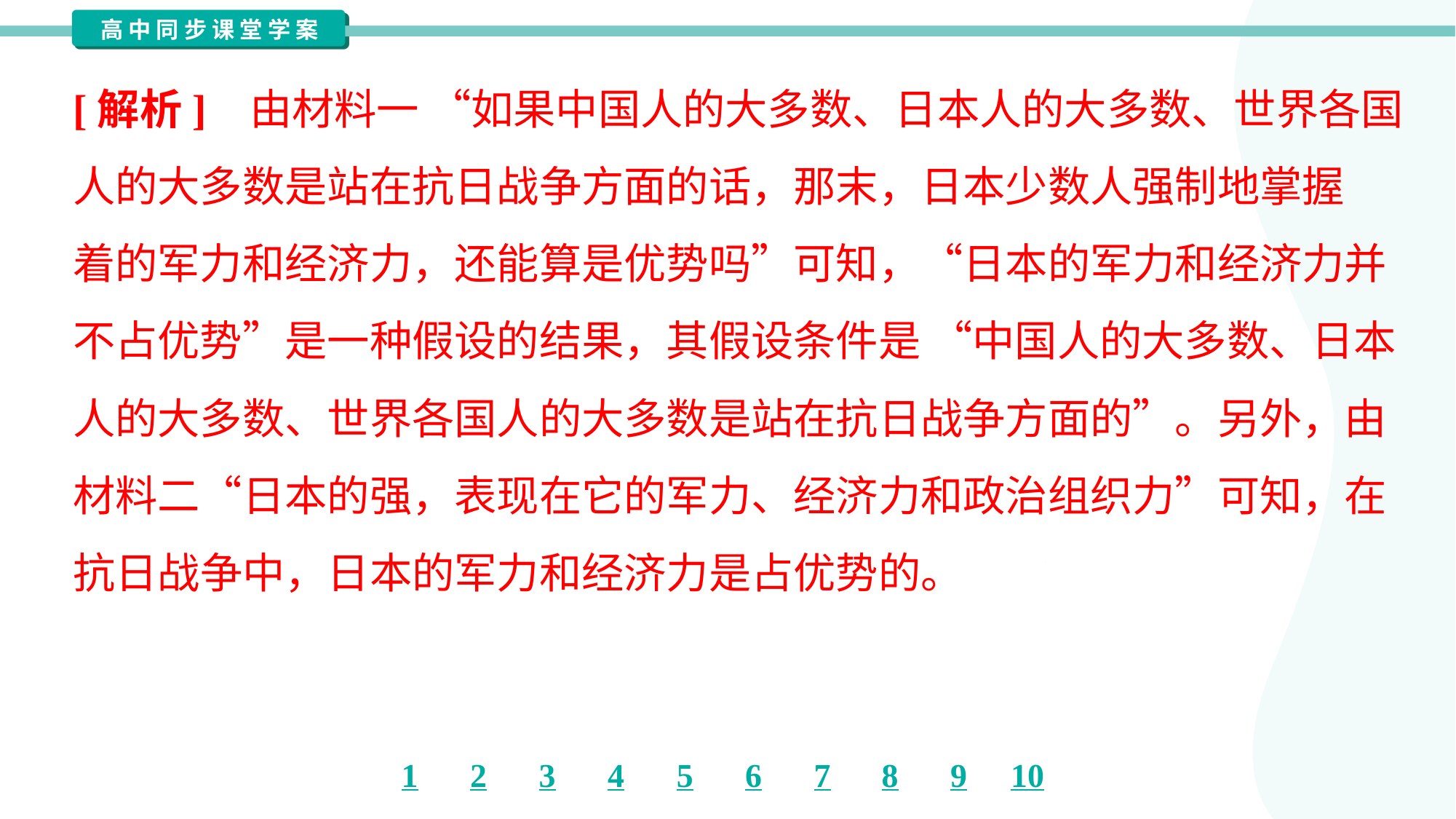

[解析]   由材料一 “如果中国人的大多数、日本人的大多数、世界各国
人的大多数是站在抗日战争方面的话，那末，日本少数人强制地掌握
着的军力和经济力，还能算是优势吗”可知，“日本的军力和经济力并
不占优势”是一种假设的结果，其假设条件是 “中国人的大多数、日本
人的大多数、世界各国人的大多数是站在抗日战争方面的”。另外，由
材料二“日本的强，表现在它的军力、经济力和政治组织力”可知，在
抗日战争中，日本的军力和经济力是占优势的。